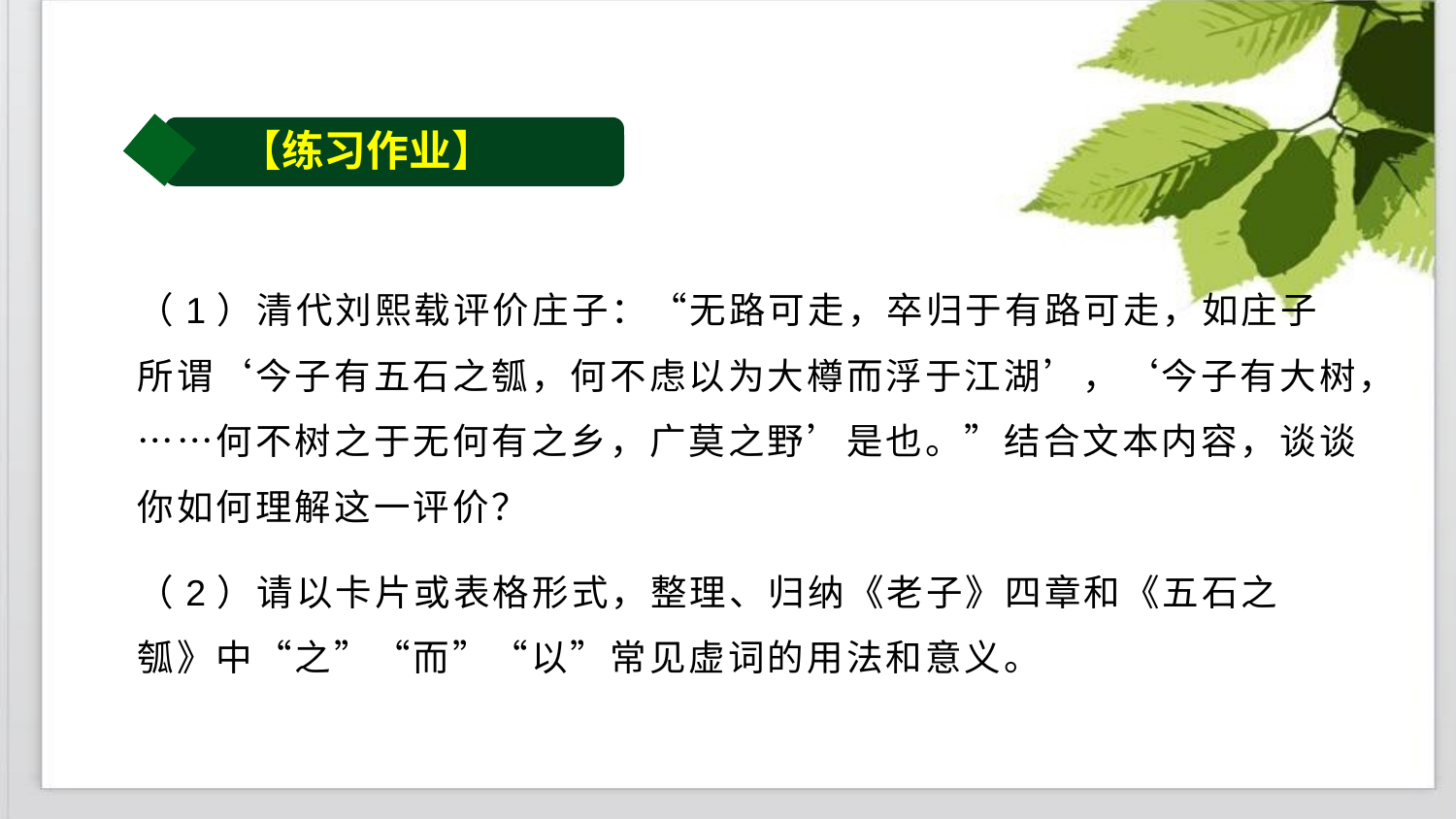

【练习作业】

（1）清代刘熙载评价庄子：“无路可走，卒归于有路可走，如庄子所谓‘今子有五石之瓠，何不虑以为大樽而浮于江湖’，‘今子有大树，……何不树之于无何有之乡，广莫之野’是也。”结合文本内容，谈谈你如何理解这一评价？
（2）请以卡片或表格形式，整理、归纳《老子》四章和《五石之瓠》中“之”“而”“以”常见虚词的用法和意义。